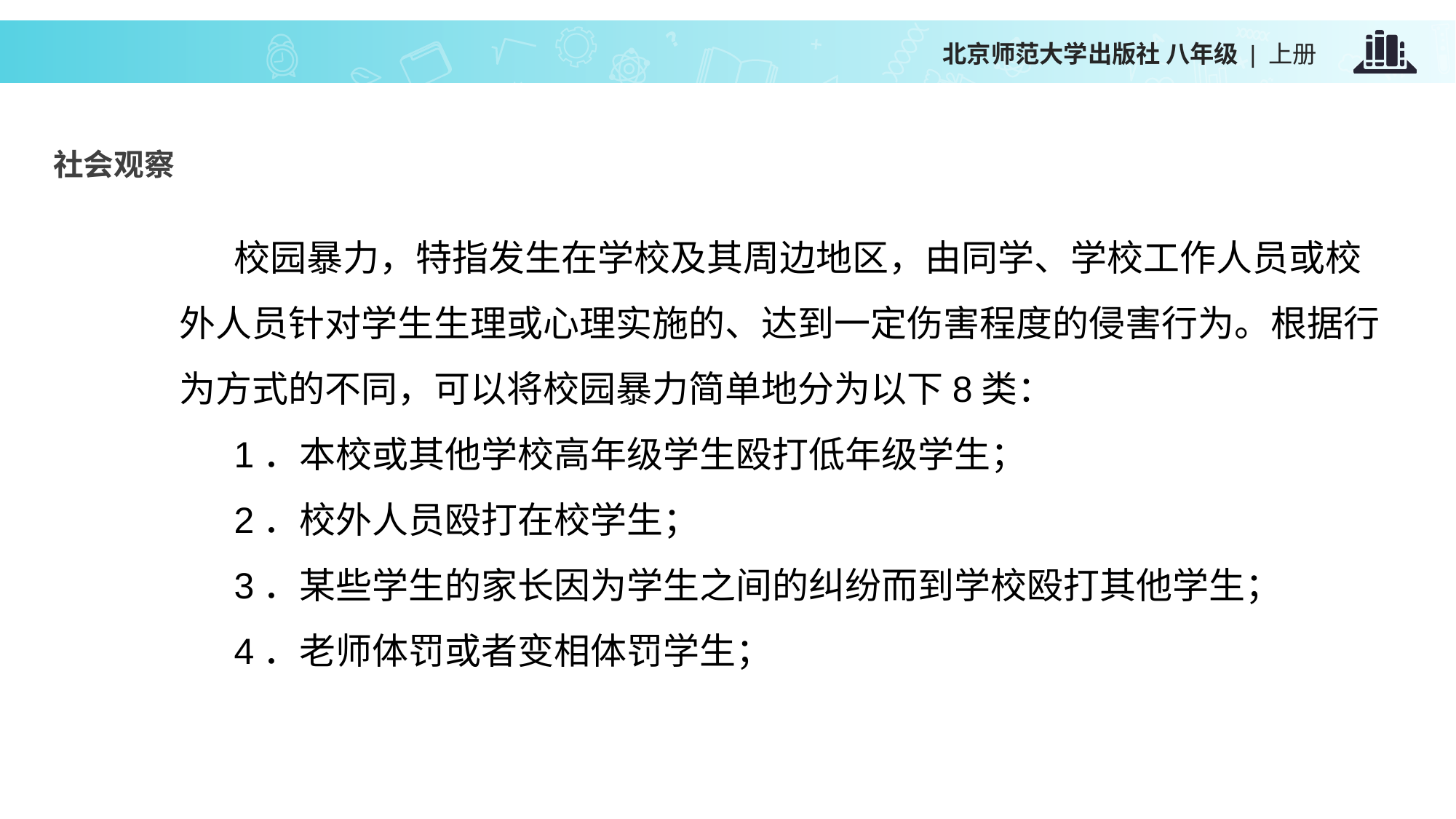

社会观察
校园暴力，特指发生在学校及其周边地区，由同学、学校工作人员或校外人员针对学生生理或心理实施的、达到一定伤害程度的侵害行为。根据行为方式的不同，可以将校园暴力简单地分为以下8类：
1．本校或其他学校高年级学生殴打低年级学生；
2．校外人员殴打在校学生；
3．某些学生的家长因为学生之间的纠纷而到学校殴打其他学生；
4．老师体罚或者变相体罚学生；